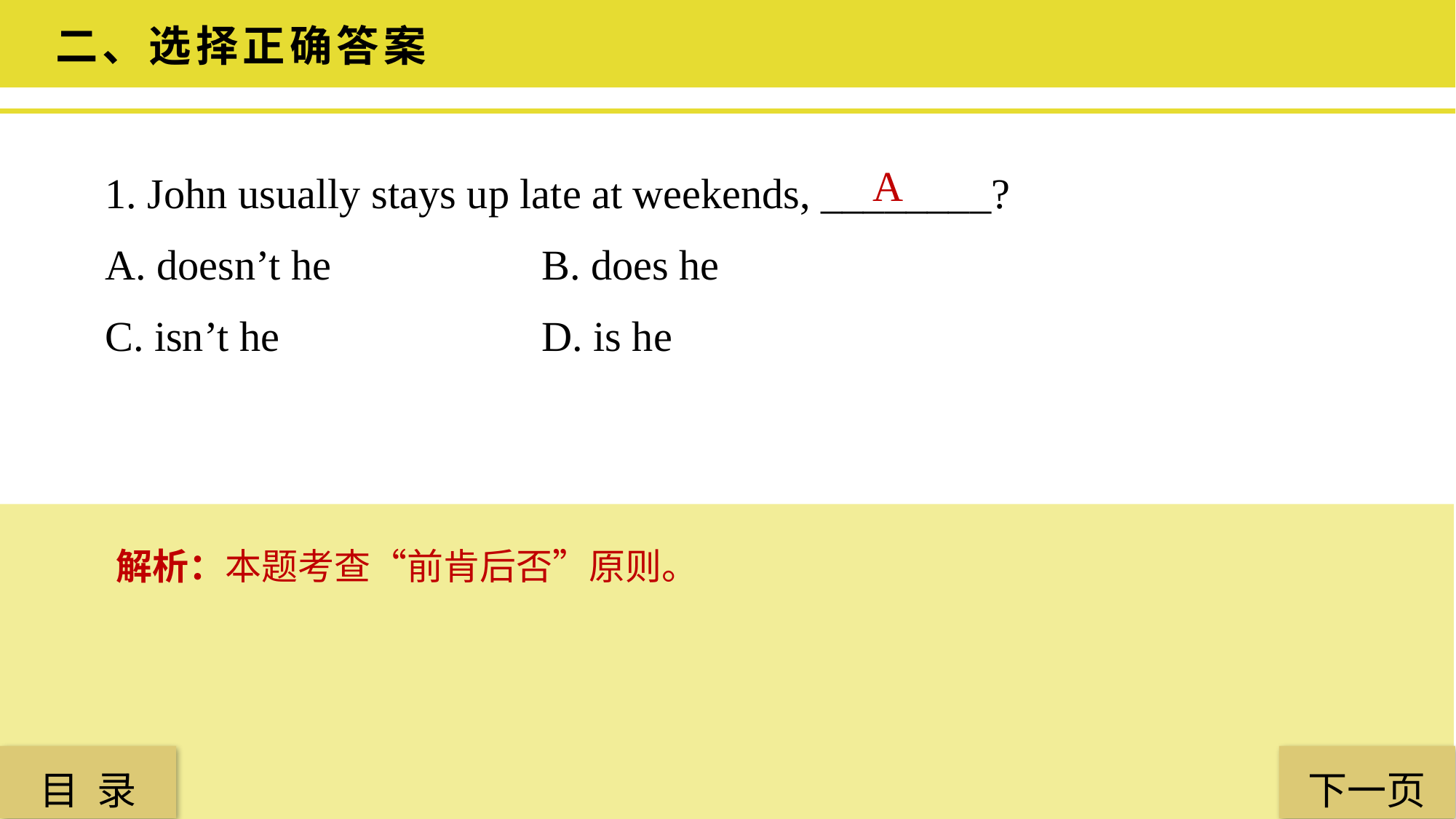

二、选择正确答案
1. John usually stays up late at weekends, ________?
A. doesn’t he 		B. does he
C. isn’t he 			D. is he
A
解析：本题考查“前肯后否”原则。